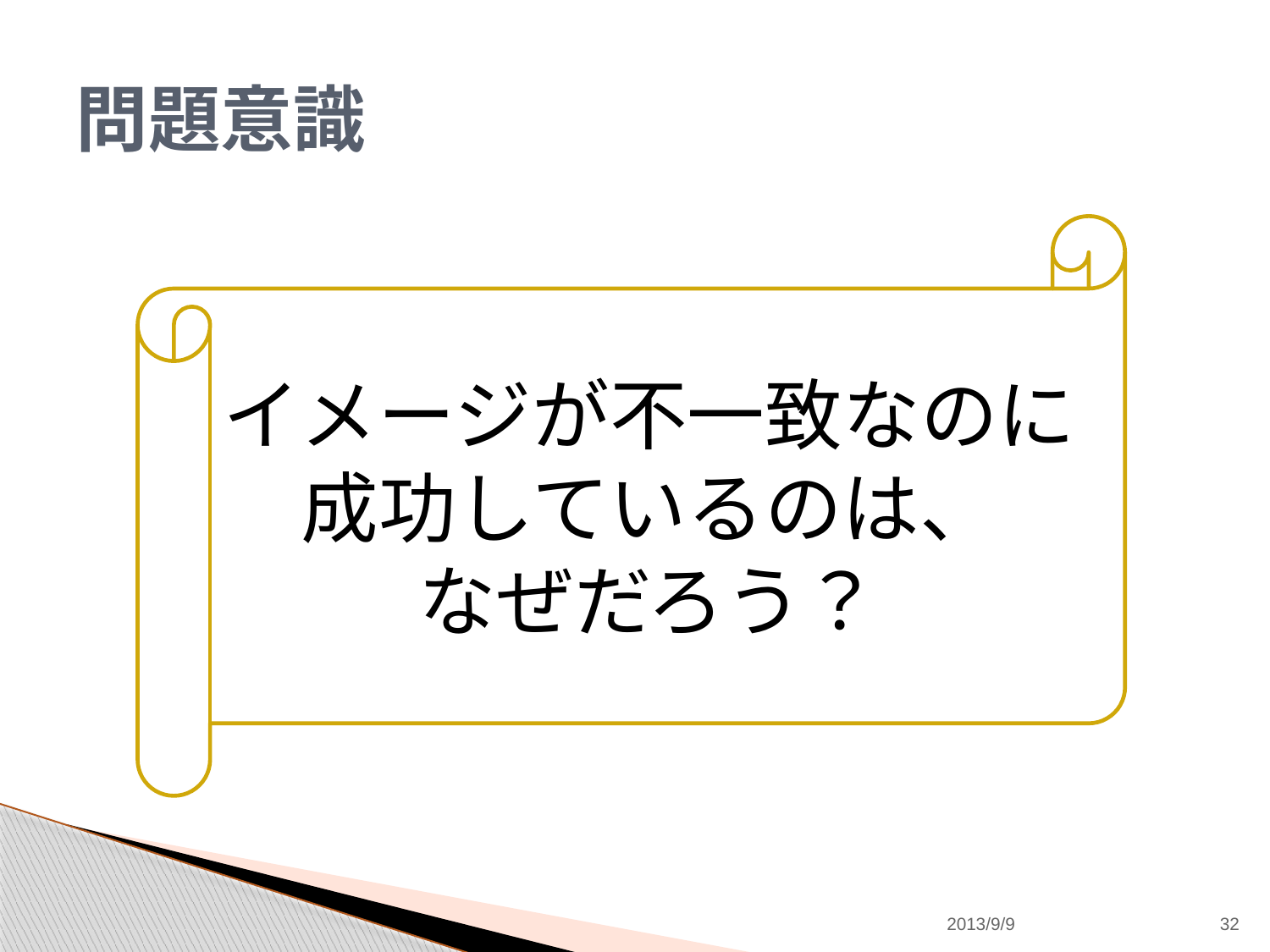

# 問題意識
イメージが不一致なのに
成功しているのは、
なぜだろう？
2013/9/9
32